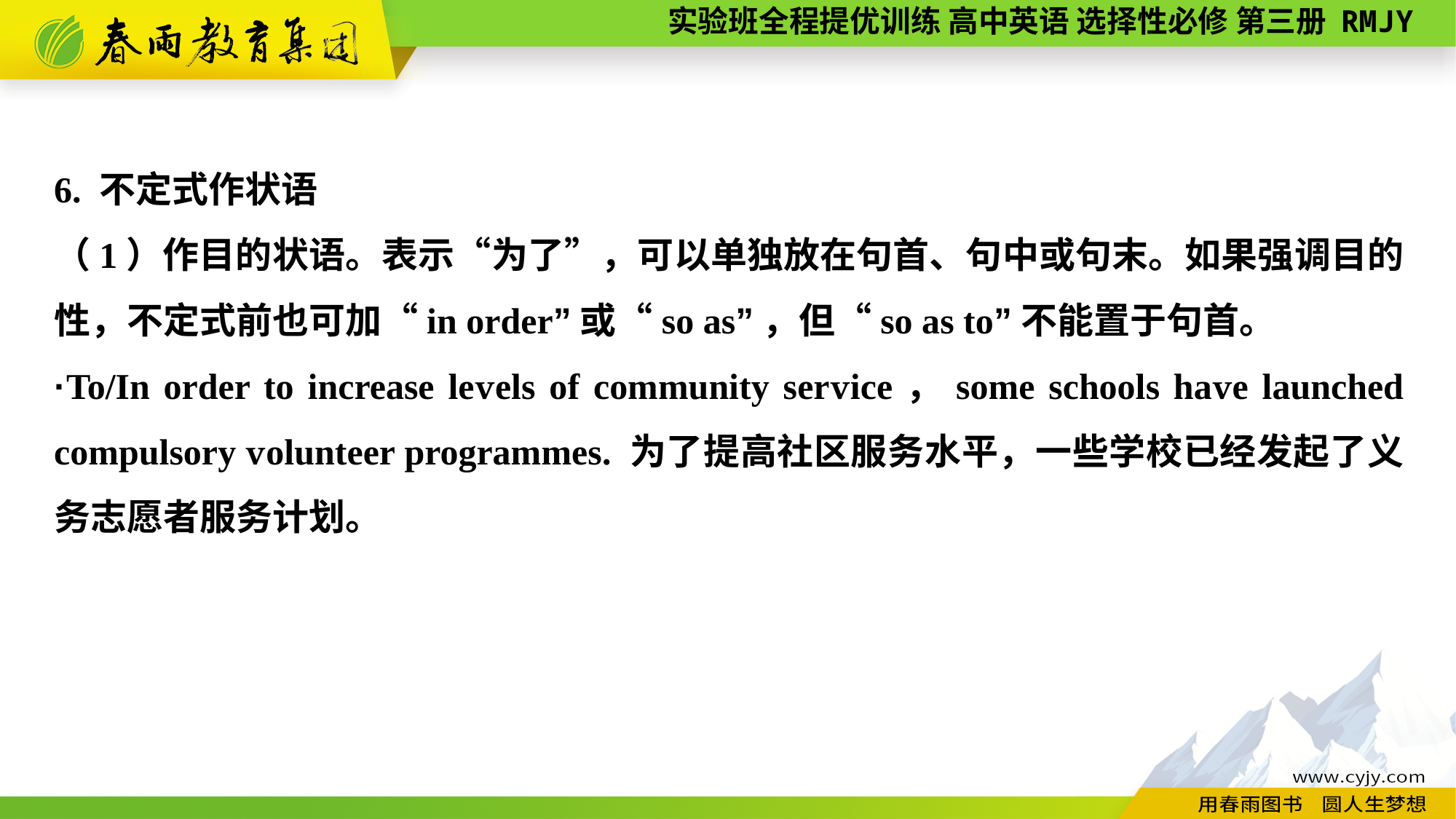

6. 不定式作状语
（1）作目的状语。表示“为了”，可以单独放在句首、句中或句末。如果强调目的性，不定式前也可加“in order”或“so as”，但“so as to”不能置于句首。
·To/In order to increase levels of community service，some schools have launched compulsory volunteer programmes. 为了提高社区服务水平，一些学校已经发起了义务志愿者服务计划。